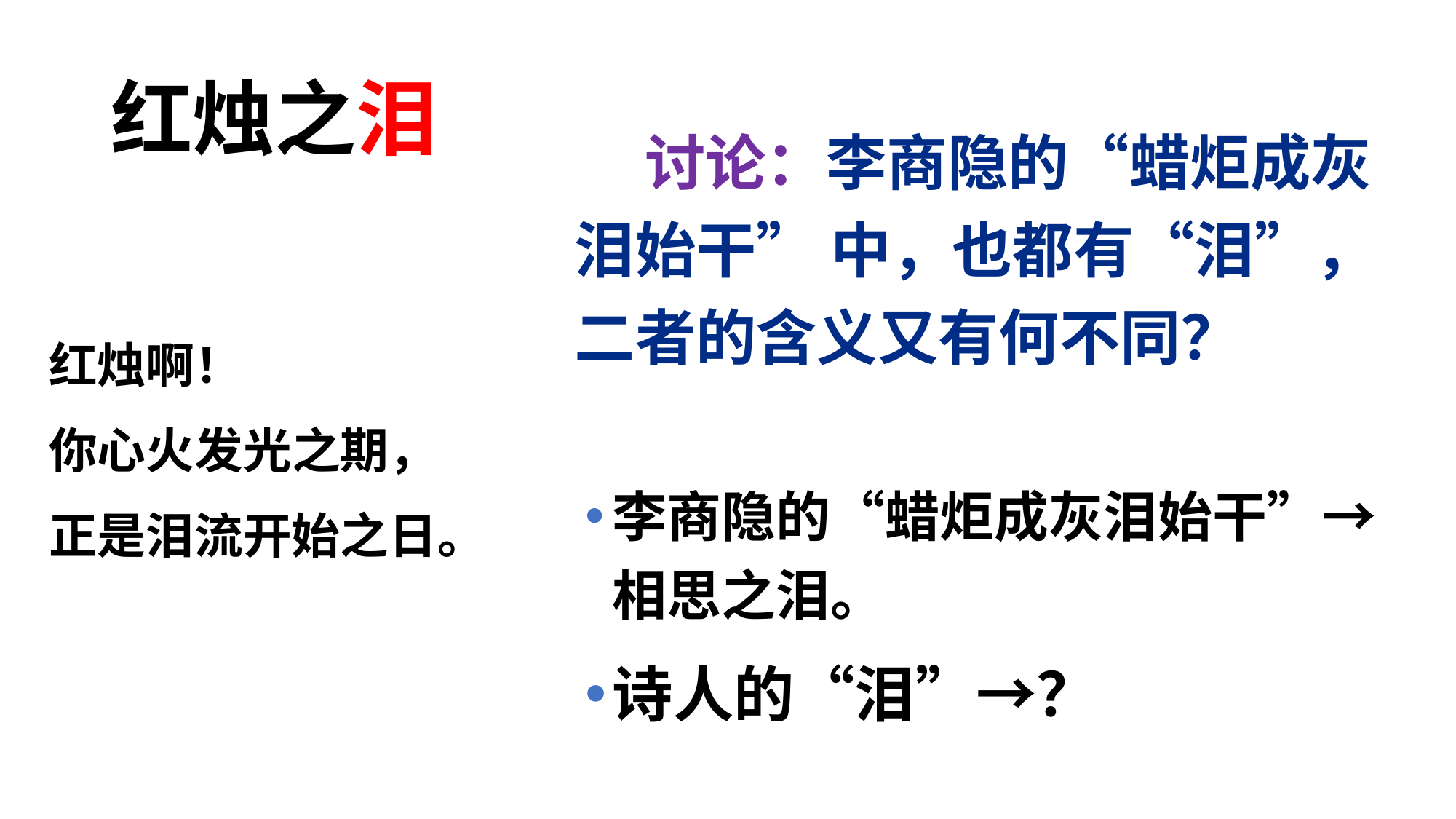

# 红烛之泪
    讨论：李商隐的“蜡炬成灰泪始干” 中，也都有“泪”，二者的含义又有何不同？
红烛啊！
你心火发光之期，
正是泪流开始之日。
李商隐的“蜡炬成灰泪始干”→相思之泪。
诗人的“泪”→？